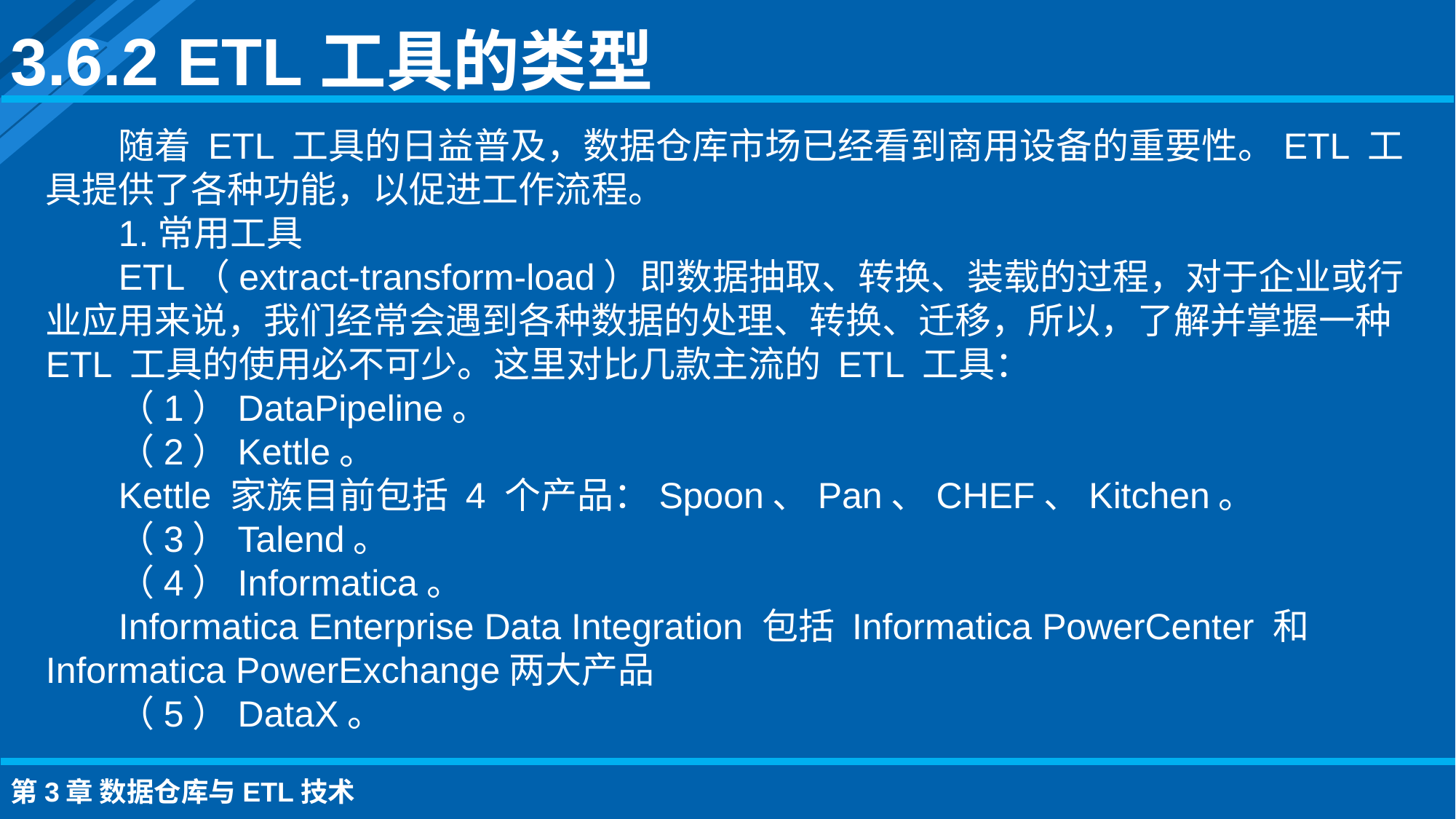

3.6.2 ETL工具的类型

随着 ETL 工具的日益普及，数据仓库市场已经看到商用设备的重要性。ETL 工具提供了各种功能，以促进工作流程。
1.常用工具
ETL（extract-transform-load）即数据抽取、转换、装载的过程，对于企业或行业应用来说，我们经常会遇到各种数据的处理、转换、迁移，所以，了解并掌握一种 ETL 工具的使用必不可少。这里对比几款主流的 ETL 工具：
（1）DataPipeline。
（2）Kettle。
Kettle 家族目前包括 4 个产品：Spoon、Pan、CHEF、Kitchen。
（3）Talend。
（4）Informatica。
Informatica Enterprise Data Integration 包括 Informatica PowerCenter 和 Informatica PowerExchange两大产品
（5）DataX。
第3章 数据仓库与ETL技术